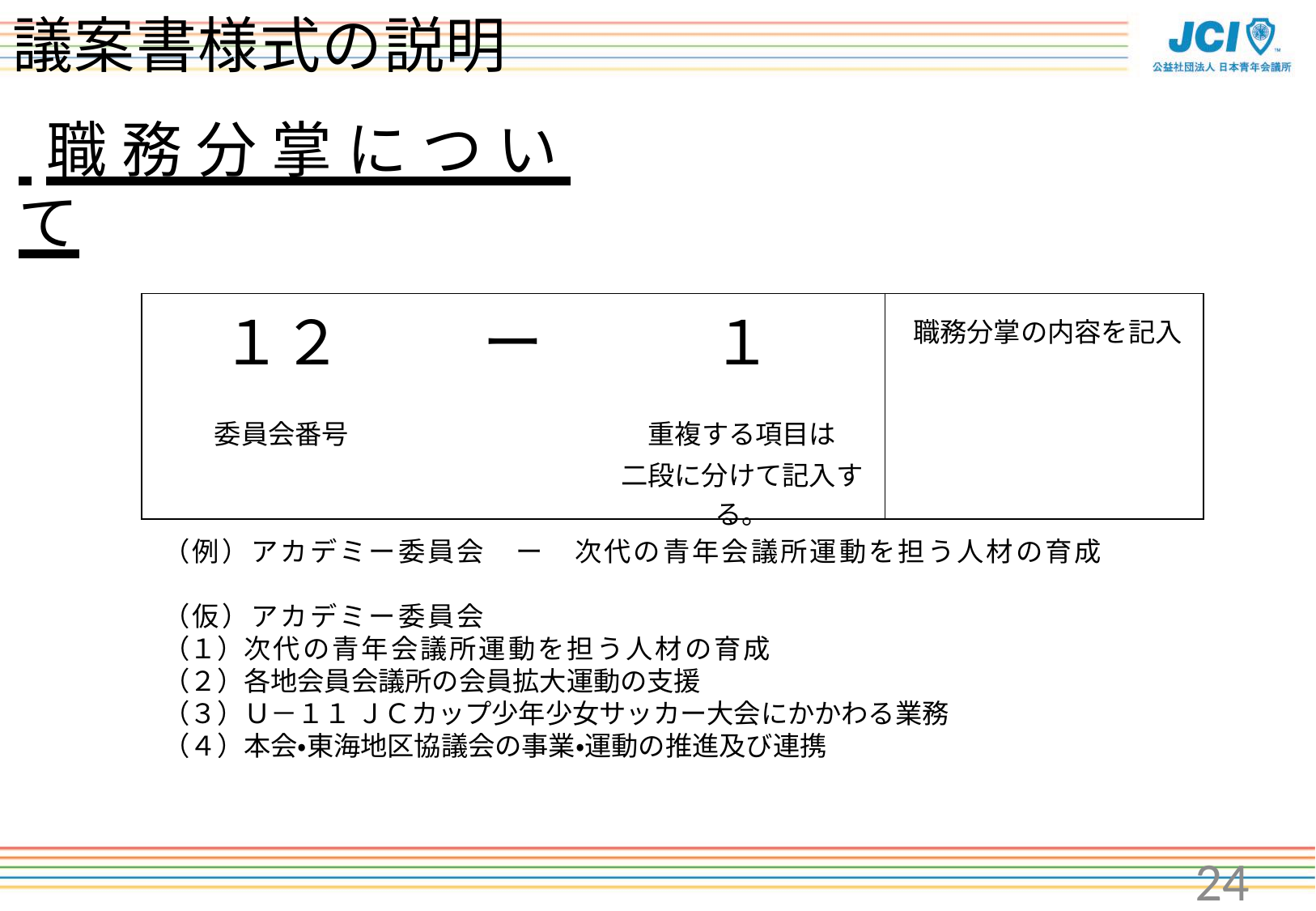

# 議案書様式の説明
 職務分掌について
|  | １２ |  | ー |  | １ |  |  | 職務分掌の内容を記入 |  |
| --- | --- | --- | --- | --- | --- | --- | --- | --- | --- |
|  |  |  |  |  |  |  |  |  |  |
|  | 委員会番号 |  |  |  | 重複する項目は |  |  |  |  |
|  |  |  |  |  | 二段に分けて記入する。 |  |  |  |  |
（例）アカデミー委員会　ー　次代の青年会議所運動を担う人材の育成

（仮）アカデミー委員会
（１）次代の青年会議所運動を担う人材の育成
（２）各地会員会議所の会員拡大運動の支援
（３）Ｕ－１１ ＪＣカップ少年少女サッカー大会にかかわる業務
（４）本会・東海地区協議会の事業・運動の推進及び連携

24